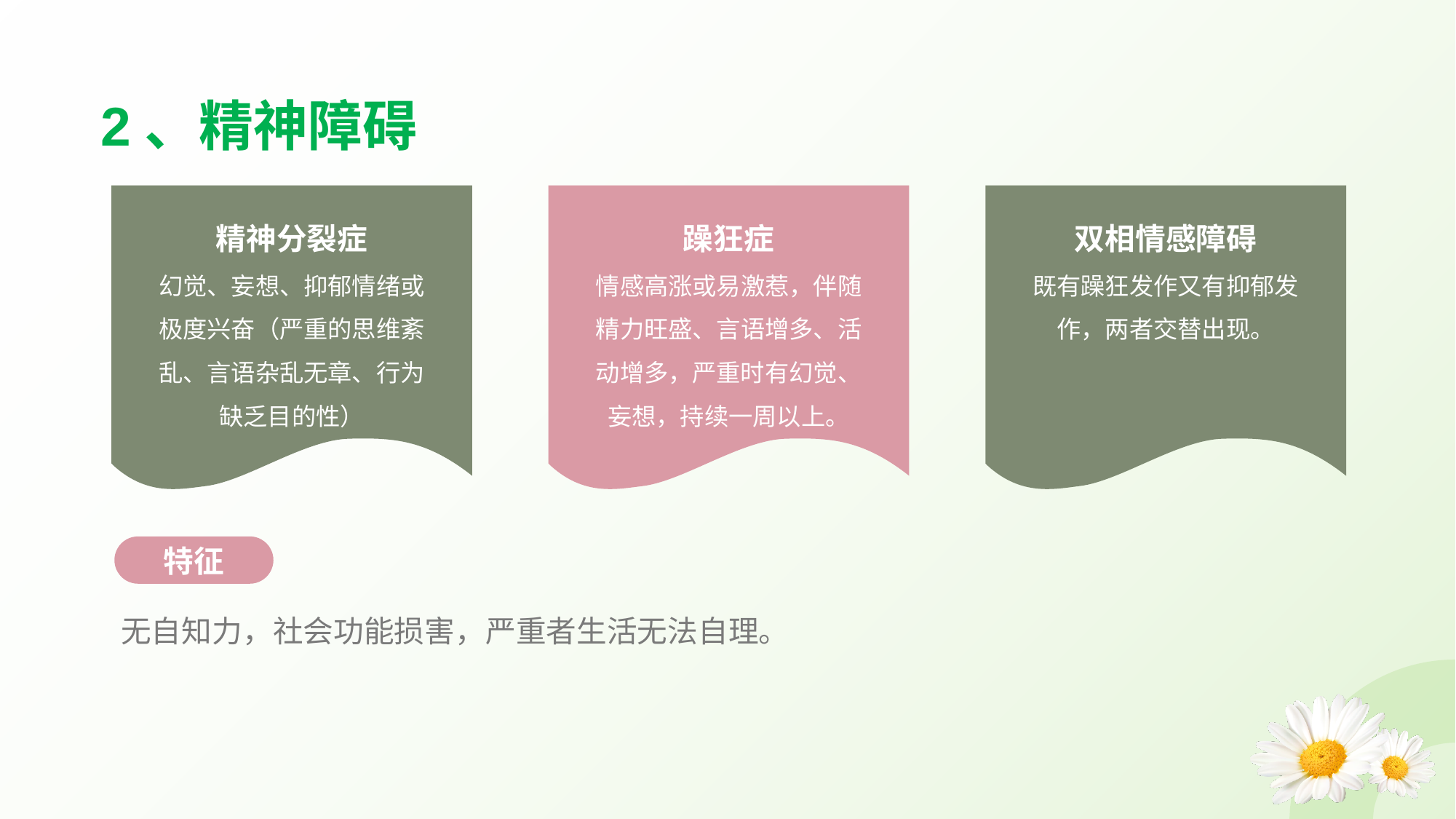

2、精神障碍

精神分裂症
幻觉、妄想、抑郁情绪或极度兴奋（严重的思维紊乱、言语杂乱无章、行为缺乏目的性）

躁狂症
情感高涨或易激惹，伴随精力旺盛、言语增多、活动增多，严重时有幻觉、妄想，持续一周以上。

双相情感障碍
既有躁狂发作又有抑郁发作，两者交替出现。
特征
无自知力，社会功能损害，严重者生活无法自理。